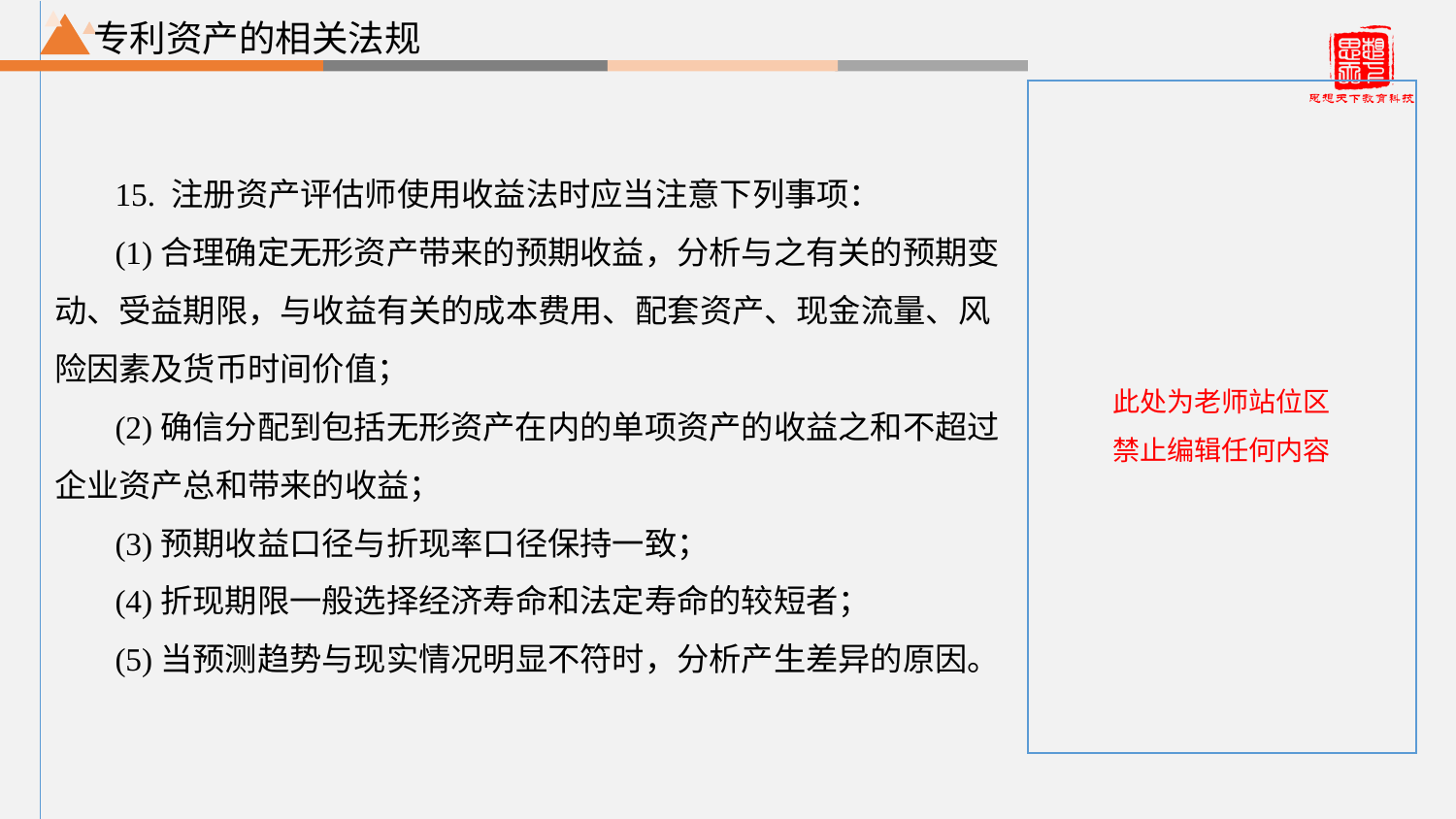

专利资产的相关法规
15. 注册资产评估师使用收益法时应当注意下列事项：
(1)合理确定无形资产带来的预期收益，分析与之有关的预期变动、受益期限，与收益有关的成本费用、配套资产、现金流量、风险因素及货币时间价值；
(2)确信分配到包括无形资产在内的单项资产的收益之和不超过企业资产总和带来的收益；
(3)预期收益口径与折现率口径保持一致；
(4)折现期限一般选择经济寿命和法定寿命的较短者；
(5)当预测趋势与现实情况明显不符时，分析产生差异的原因。
49